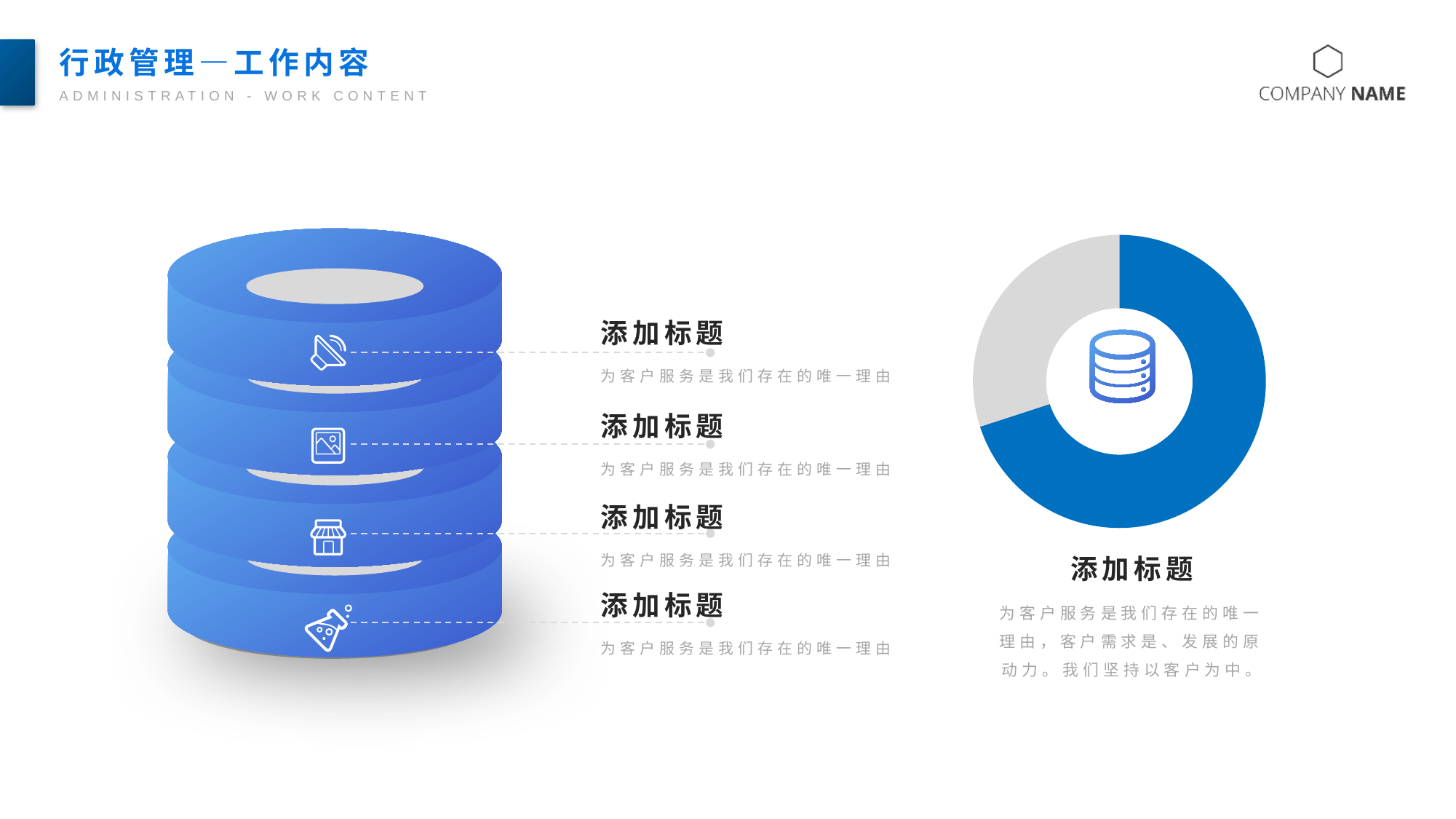

行政管理—工作内容
ADMINISTRATION - WORK CONTENT

### Chart

| Category | Sales |
|---|---|
| 1st Qtr | 70.0 |
| 2nd Qtr | 30.0 |

添加标题
为客户服务是我们存在的唯一理由

添加标题
为客户服务是我们存在的唯一理由

添加标题
为客户服务是我们存在的唯一理由

添加标题
为客户服务是我们存在的唯一理由，客户需求是、发展的原动力。我们坚持以客户为中。
添加标题
为客户服务是我们存在的唯一理由